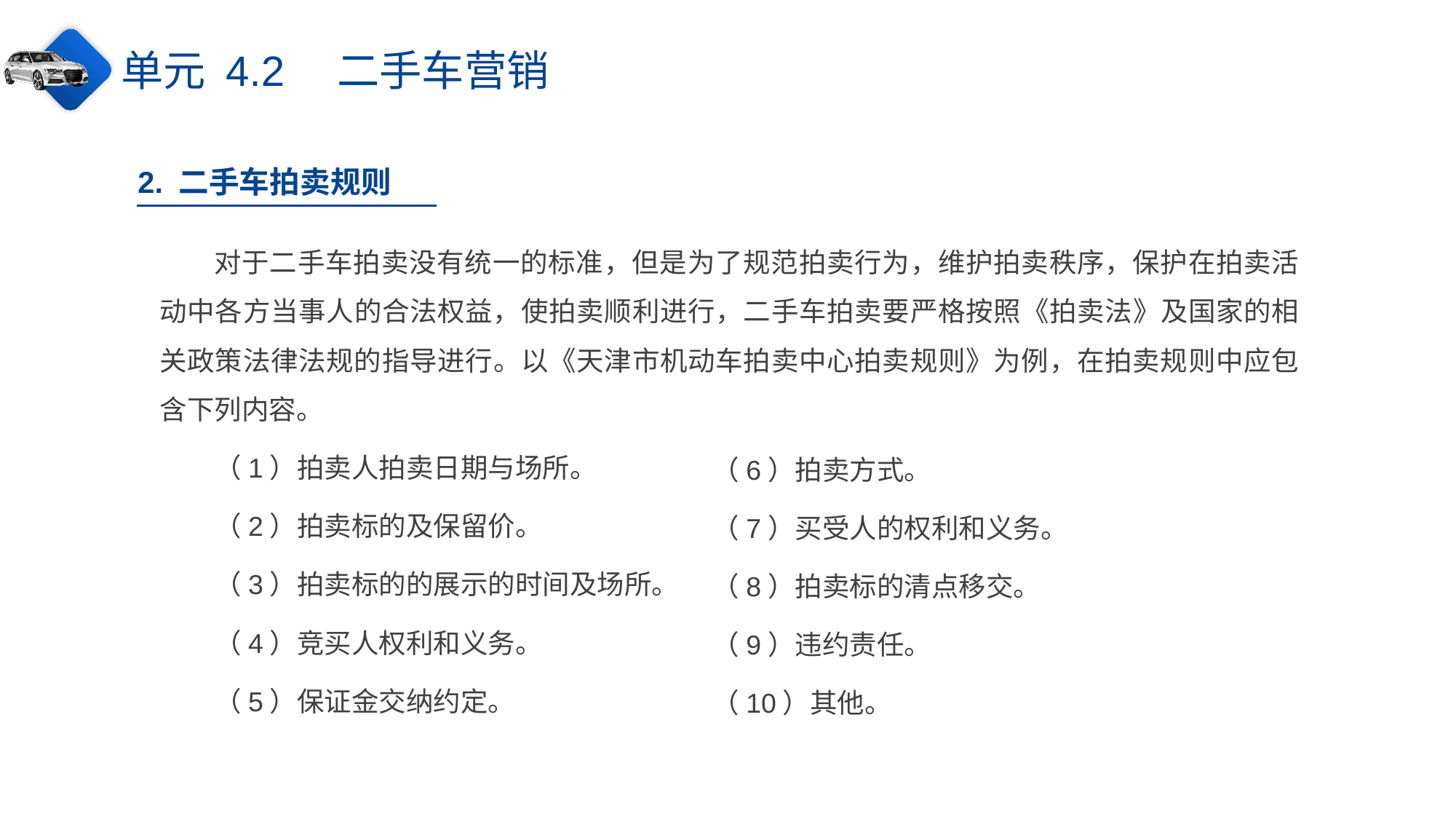

单元 4.2　二手车营销
2. 二手车拍卖规则
对于二手车拍卖没有统一的标准，但是为了规范拍卖行为，维护拍卖秩序，保护在拍卖活动中各方当事人的合法权益，使拍卖顺利进行，二手车拍卖要严格按照《拍卖法》及国家的相关政策法律法规的指导进行。以《天津市机动车拍卖中心拍卖规则》为例，在拍卖规则中应包含下列内容。
（1）拍卖人拍卖日期与场所。
（2）拍卖标的及保留价。
（3）拍卖标的的展示的时间及场所。
（4）竞买人权利和义务。
（5）保证金交纳约定。
（6）拍卖方式。
（7）买受人的权利和义务。
（8）拍卖标的清点移交。
（9）违约责任。
（10）其他。